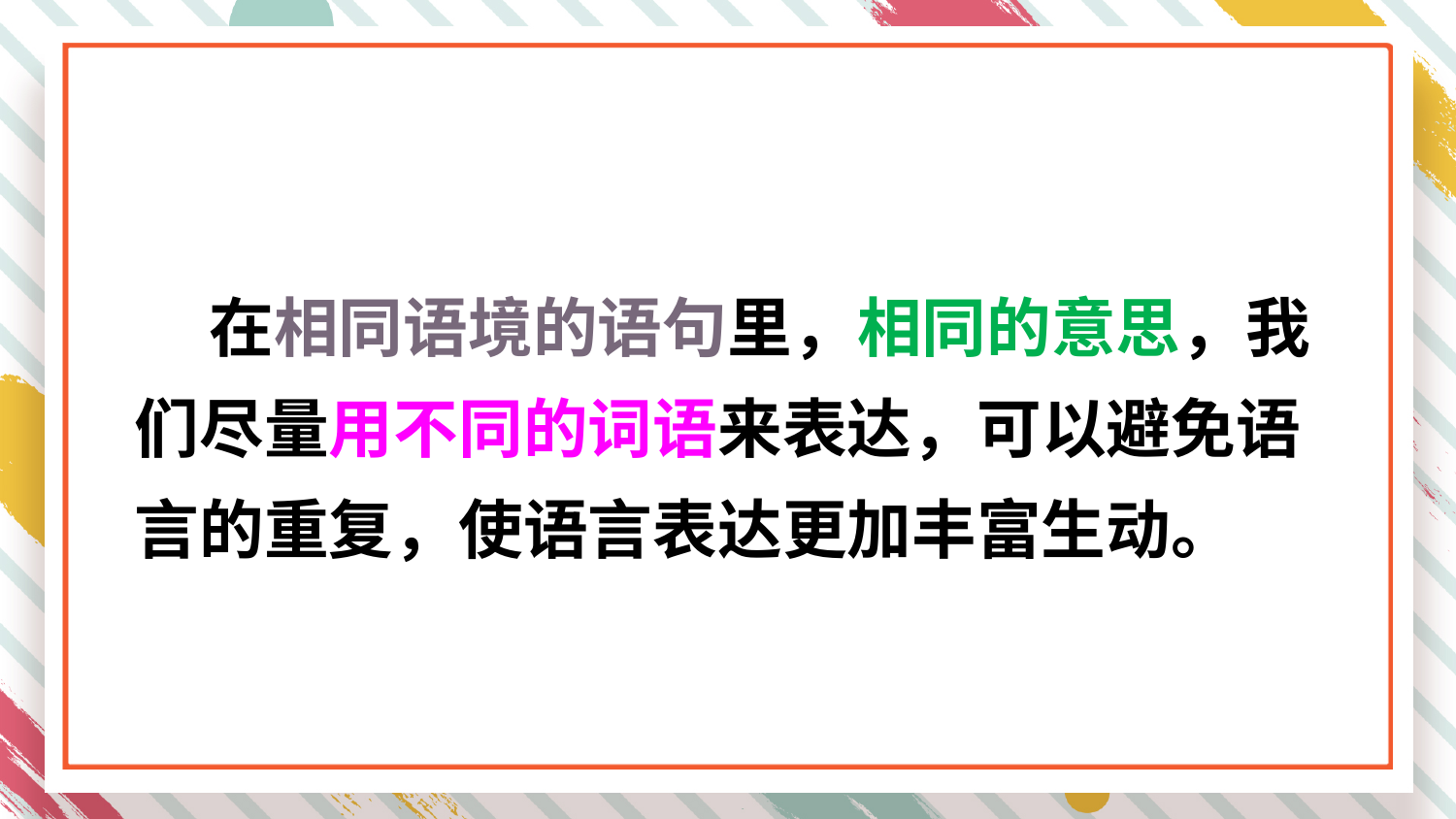

在相同语境的语句里，相同的意思，我们尽量用不同的词语来表达，可以避免语言的重复，使语言表达更加丰富生动。